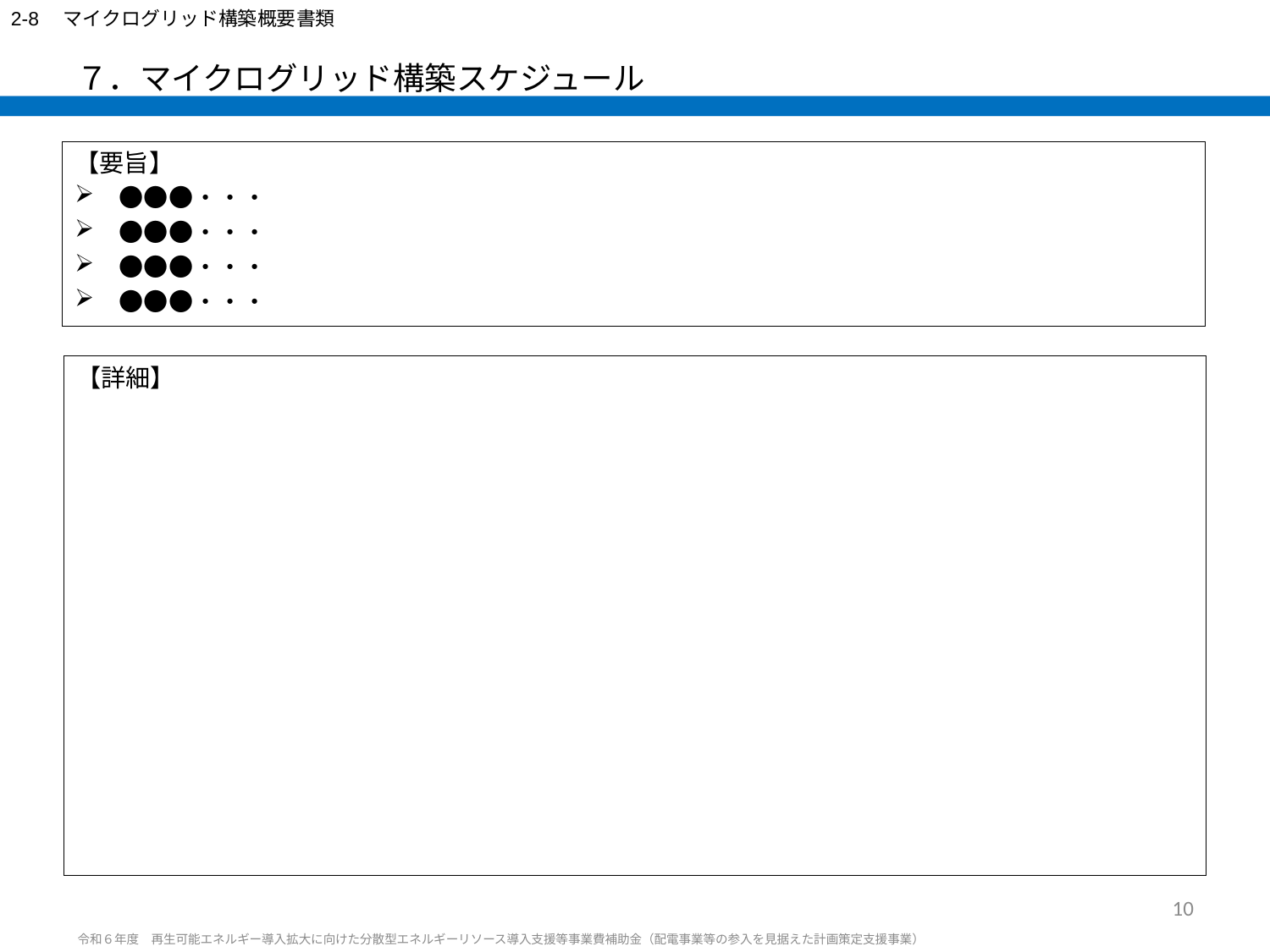

2-8　マイクログリッド構築概要書類
# ７．マイクログリッド構築スケジュール

【要旨】
　●●●・・・
　●●●・・・
　●●●・・・
　●●●・・・
【詳細】
10